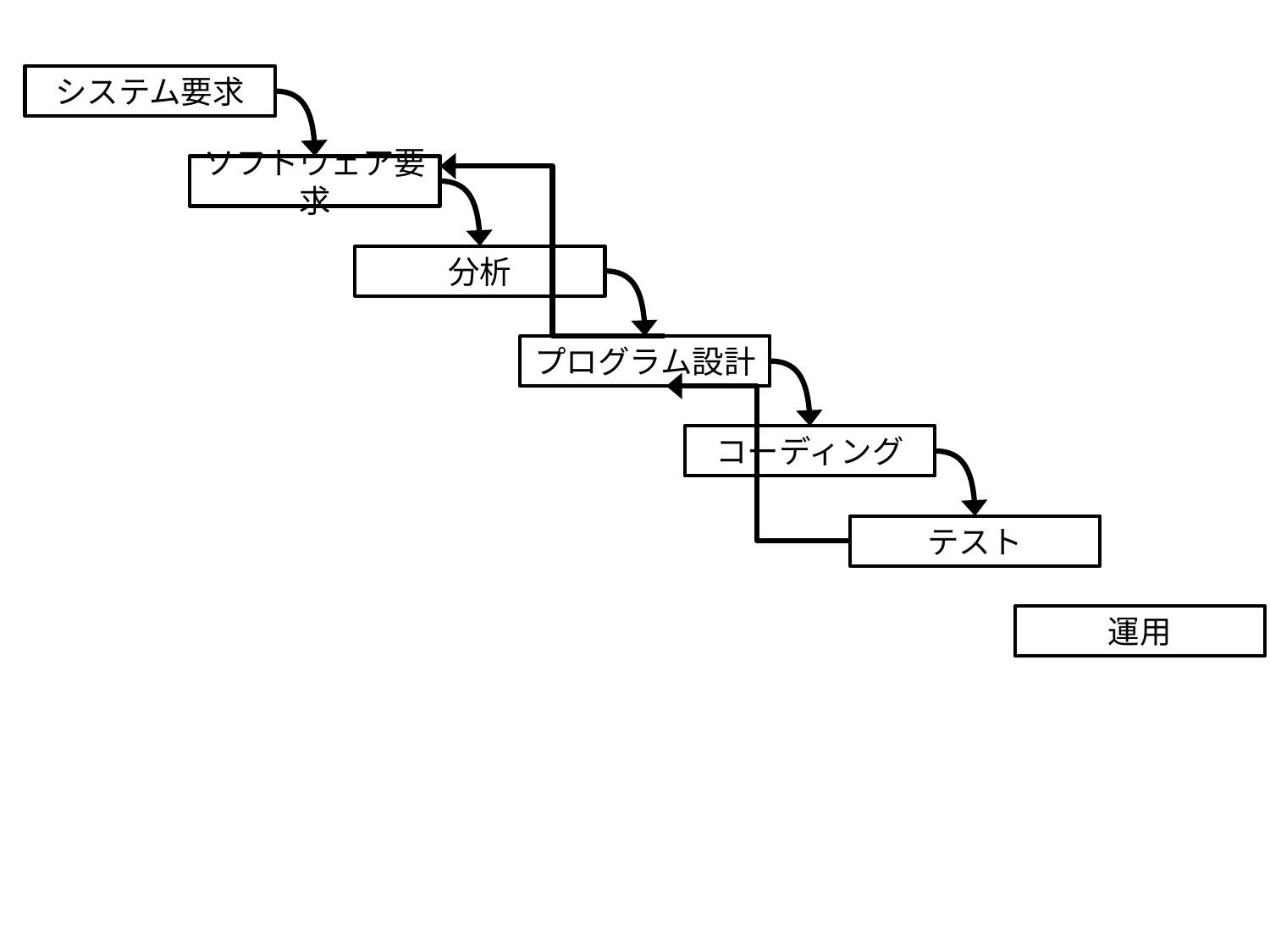

システム要求
ソフトウェア要求
分析
プログラム設計
コーディング
テスト
運用